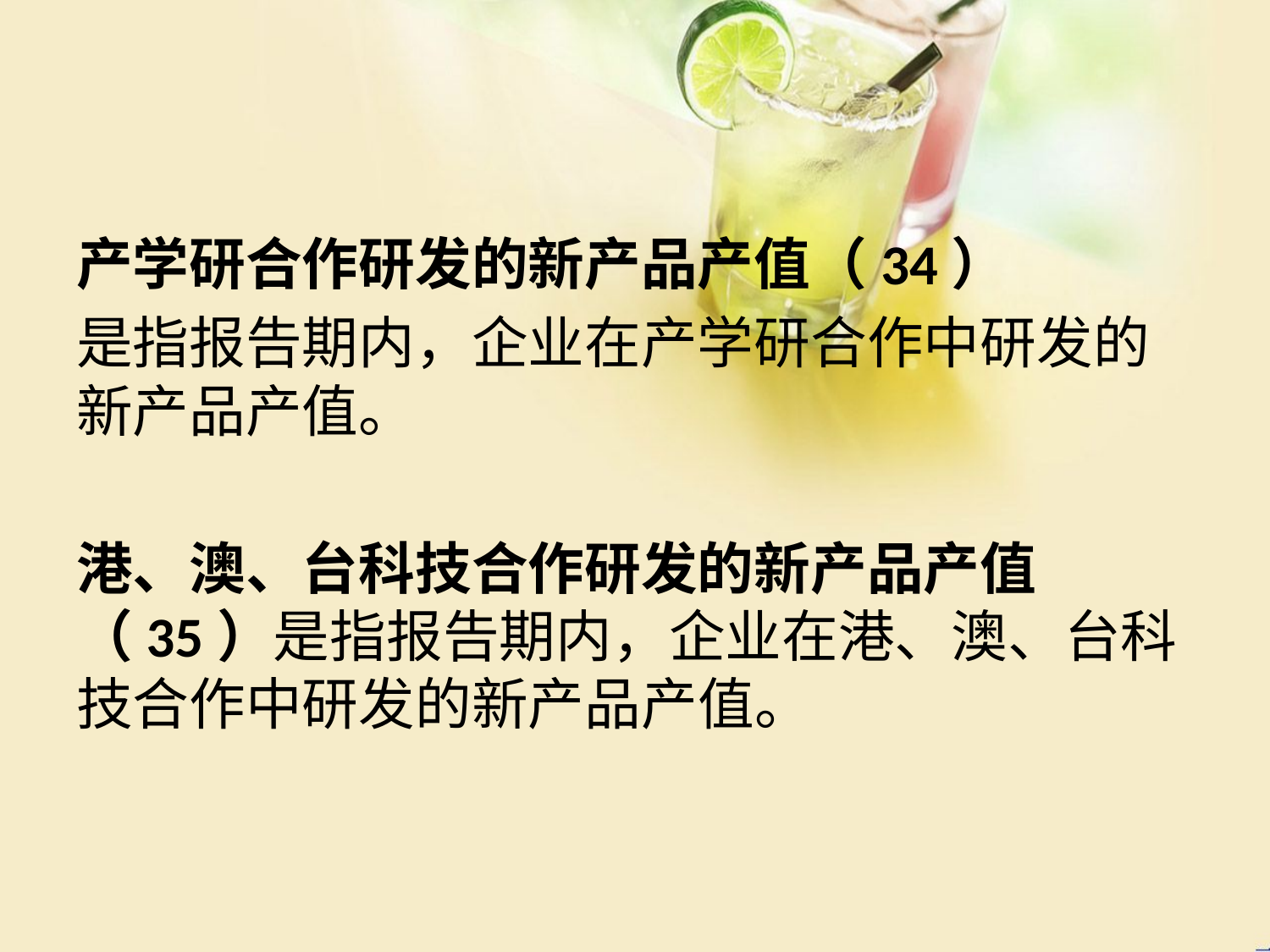

#
产学研合作研发的新产品产值（34）
是指报告期内，企业在产学研合作中研发的新产品产值。

港、澳、台科技合作研发的新产品产值（35）是指报告期内，企业在港、澳、台科技合作中研发的新产品产值。